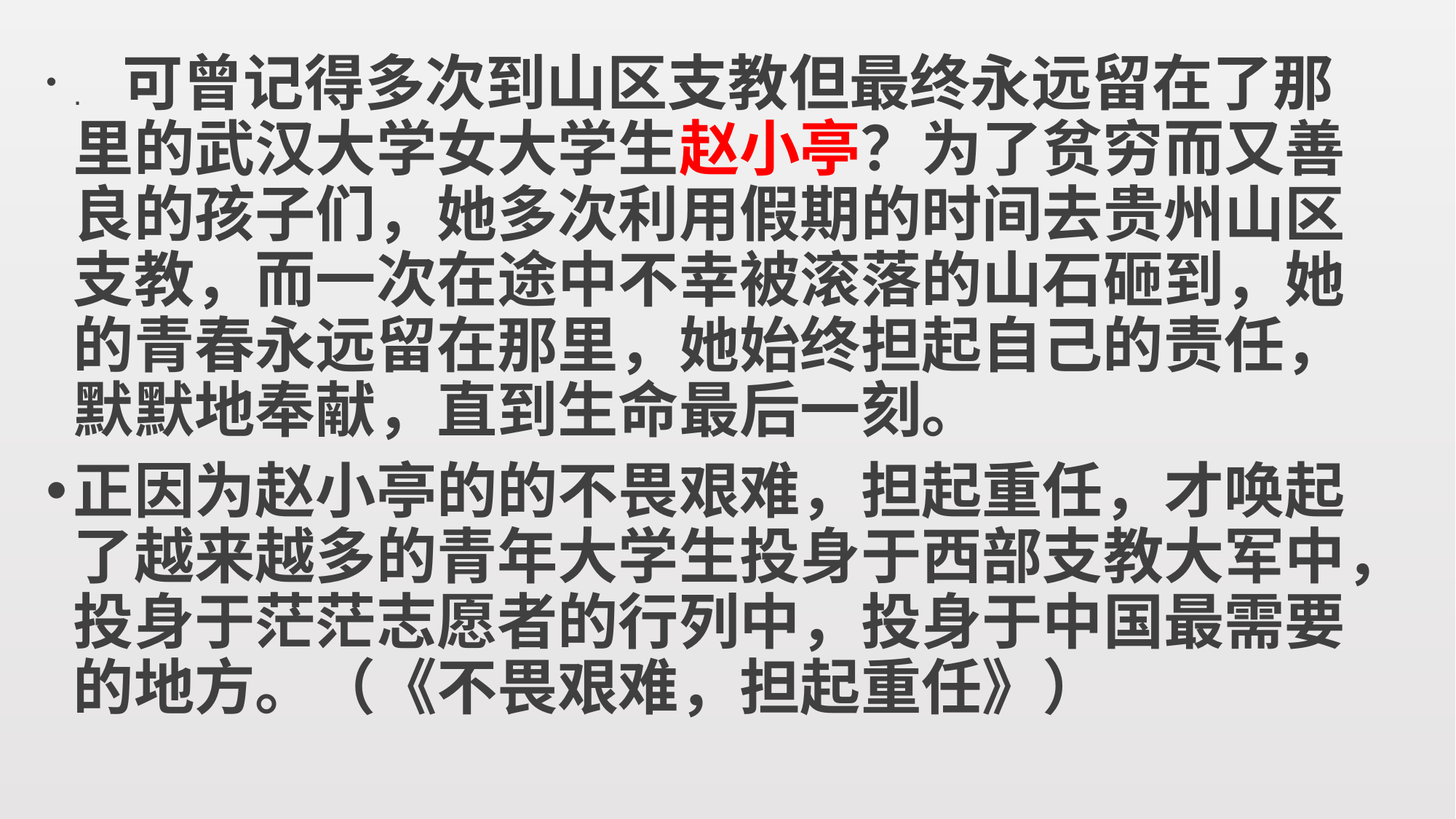

.    可曾记得多次到山区支教但最终永远留在了那里的武汉大学女大学生赵小亭？为了贫穷而又善良的孩子们，她多次利用假期的时间去贵州山区支教，而一次在途中不幸被滚落的山石砸到，她的青春永远留在那里，她始终担起自己的责任，默默地奉献，直到生命最后一刻。
正因为赵小亭的的不畏艰难，担起重任，才唤起了越来越多的青年大学生投身于西部支教大军中，投身于茫茫志愿者的行列中，投身于中国最需要的地方。（《不畏艰难，担起重任》）